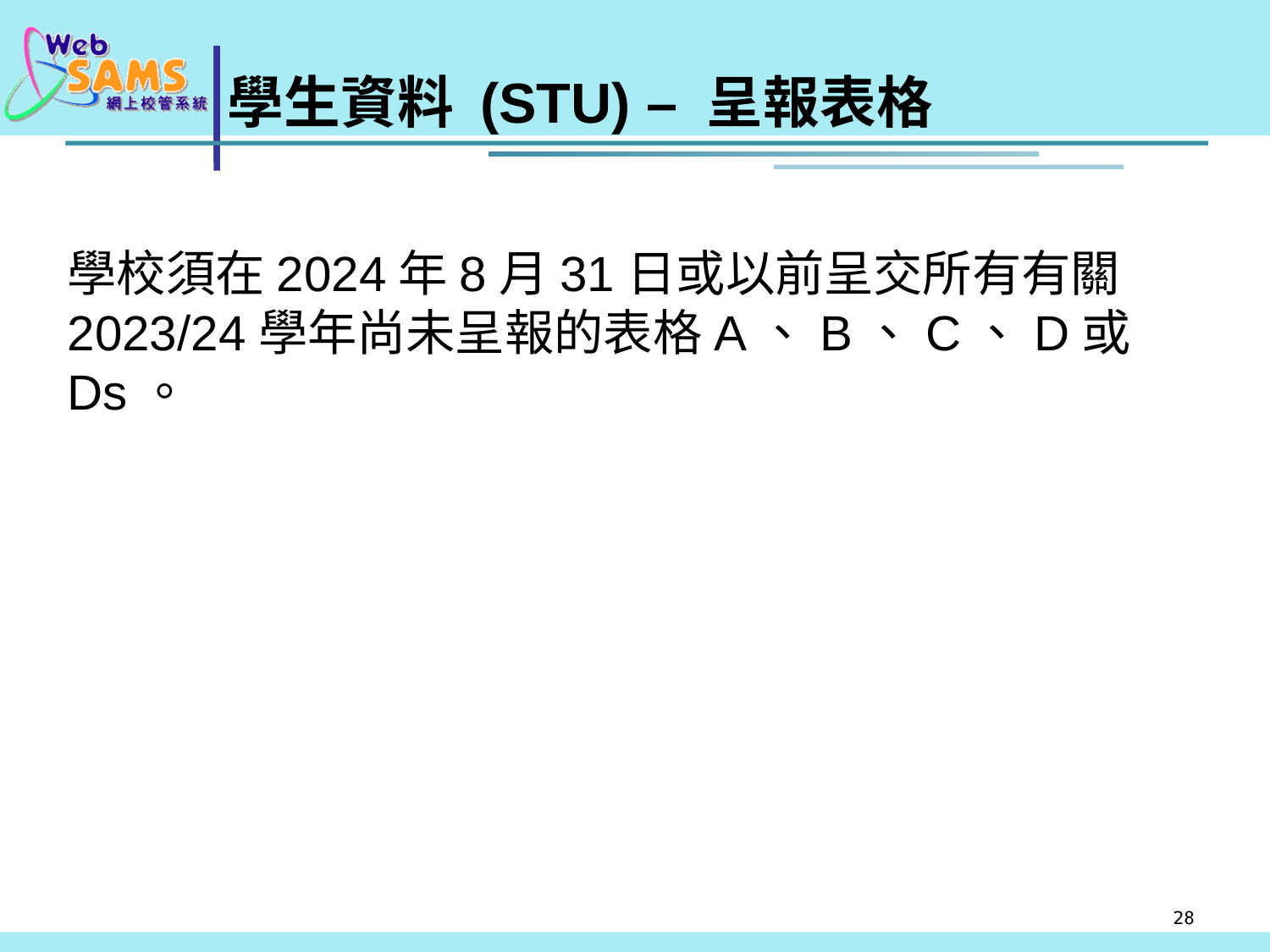

# 學生資料 (STU) – 呈報表格
學校須在2024年8月31日或以前呈交所有有關2023/24學年尚未呈報的表格A、B、C、D或Ds。

28